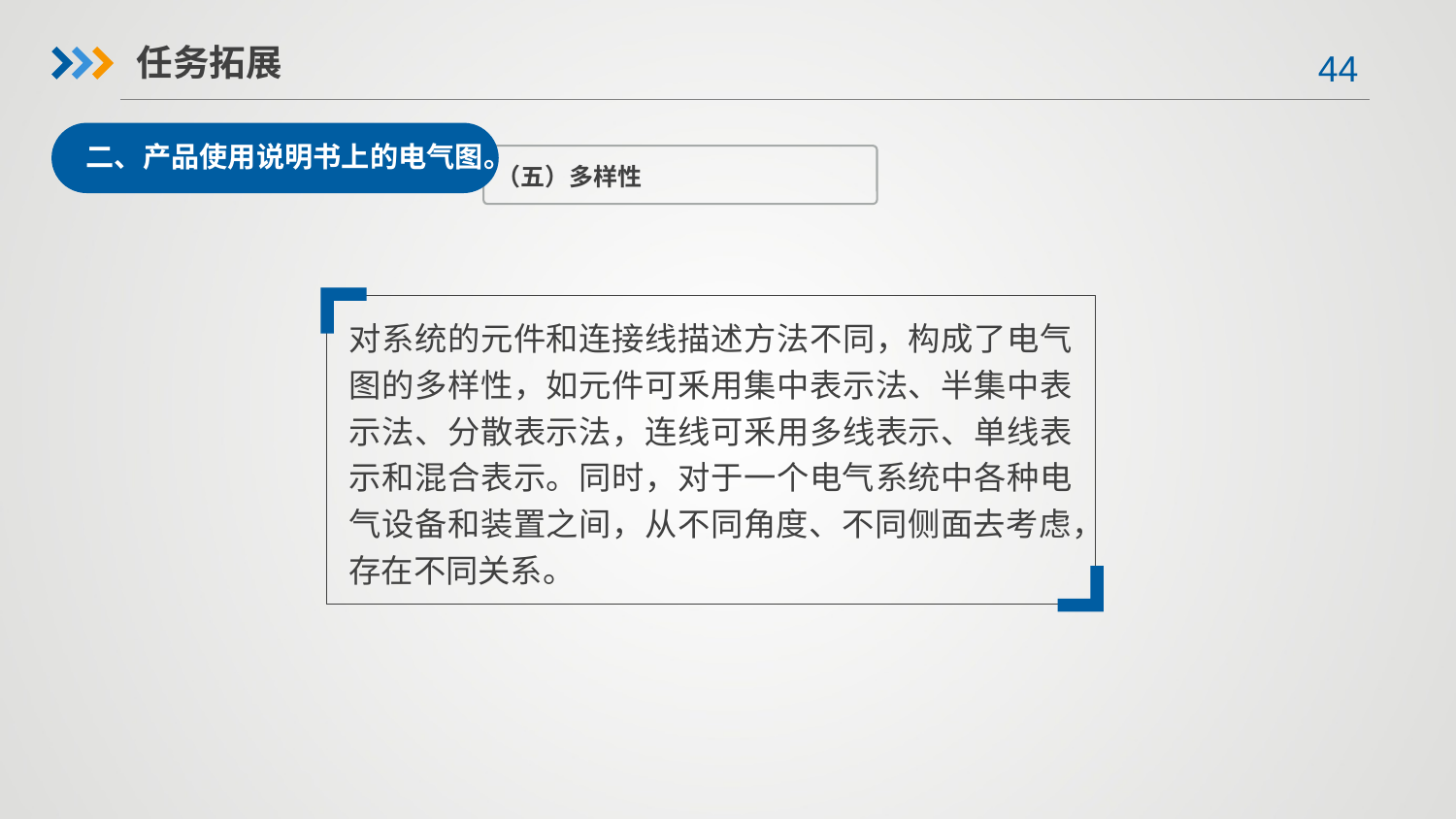

任务拓展

二、产品使用说明书上的电气图。

（五）多样性

对系统的元件和连接线描述方法不同，构成了电气图的多样性，如元件可釆用集中表示法、半集中表示法、分散表示法，连线可釆用多线表示、单线表示和混合表示。同时，对于一个电气系统中各种电气设备和装置之间，从不同角度、不同侧面去考虑，存在不同关系。